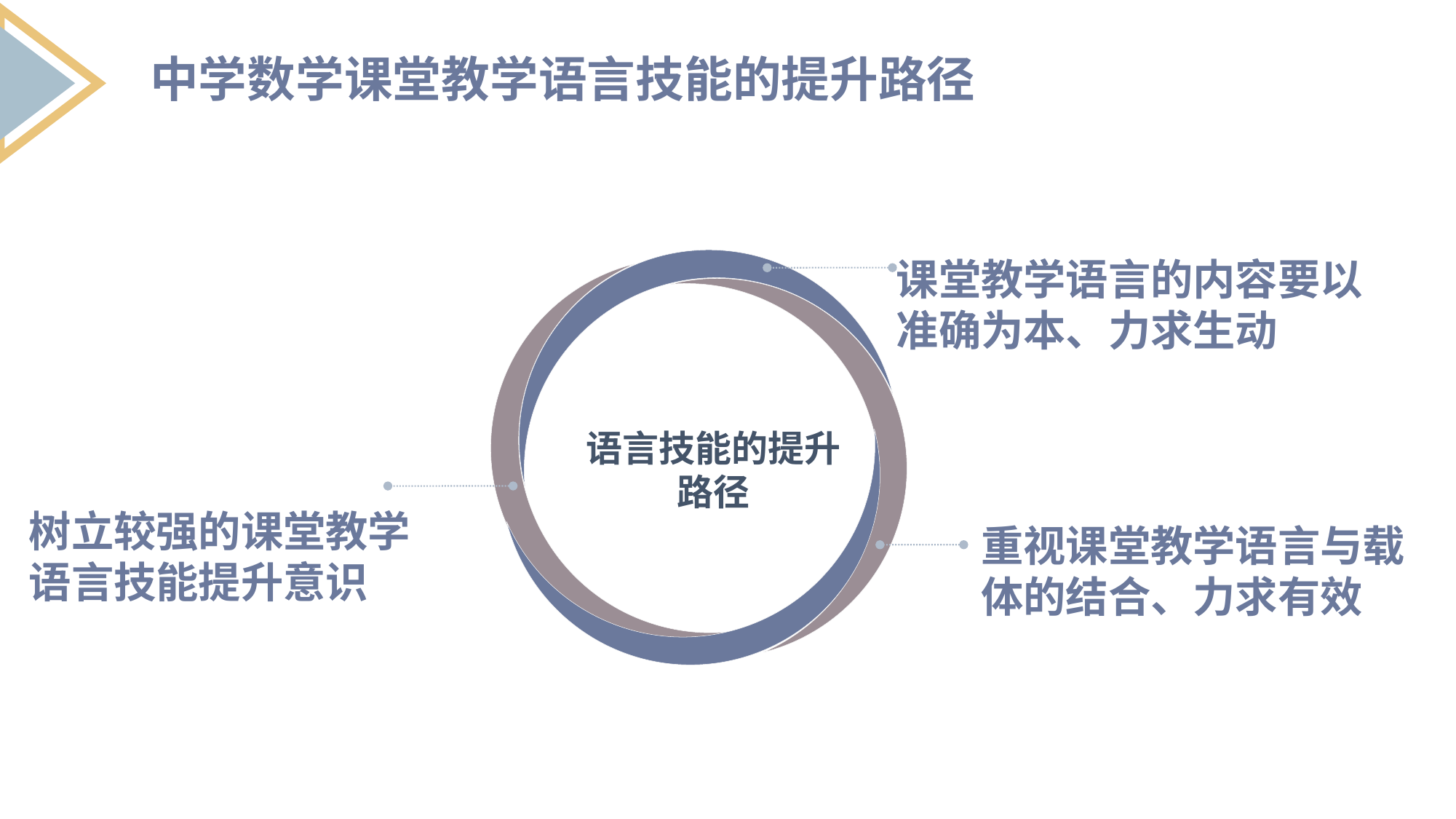

中学数学课堂教学语言技能的提升路径

课堂教学语言的内容要以准确为本、力求生动

语言技能的提升路径

树立较强的课堂教学语言技能提升意识
重视课堂教学语言与载体的结合、力求有效